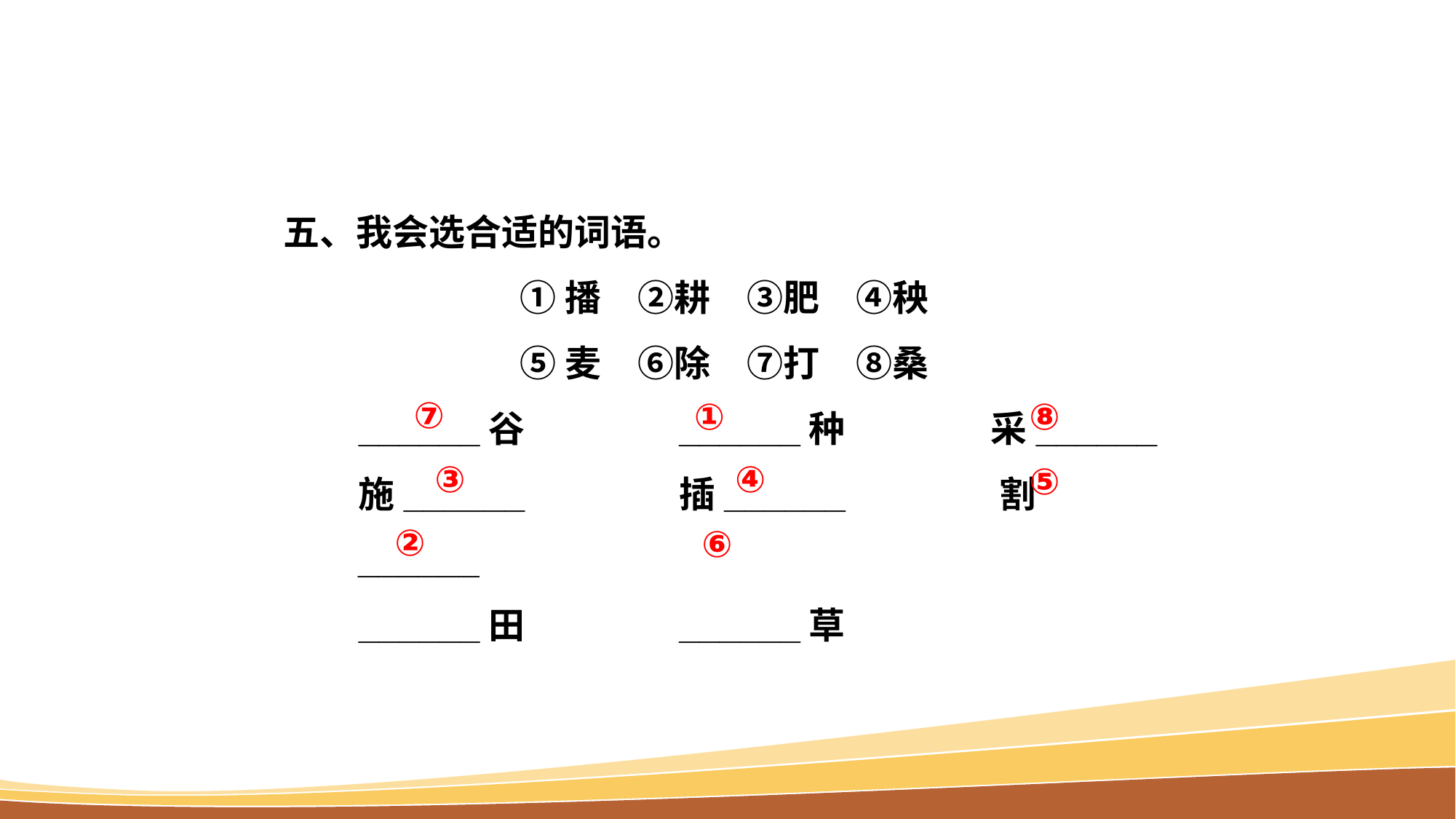

五、我会选合适的词语。
①播　②耕　③肥　④秧
⑤麦　⑥除　⑦打　⑧桑
______谷　　　　______种　　　　采______
施______　　　　插______　　　　割______
______田　　　　______草
⑦
①
⑧
③
④
⑤
②
⑥